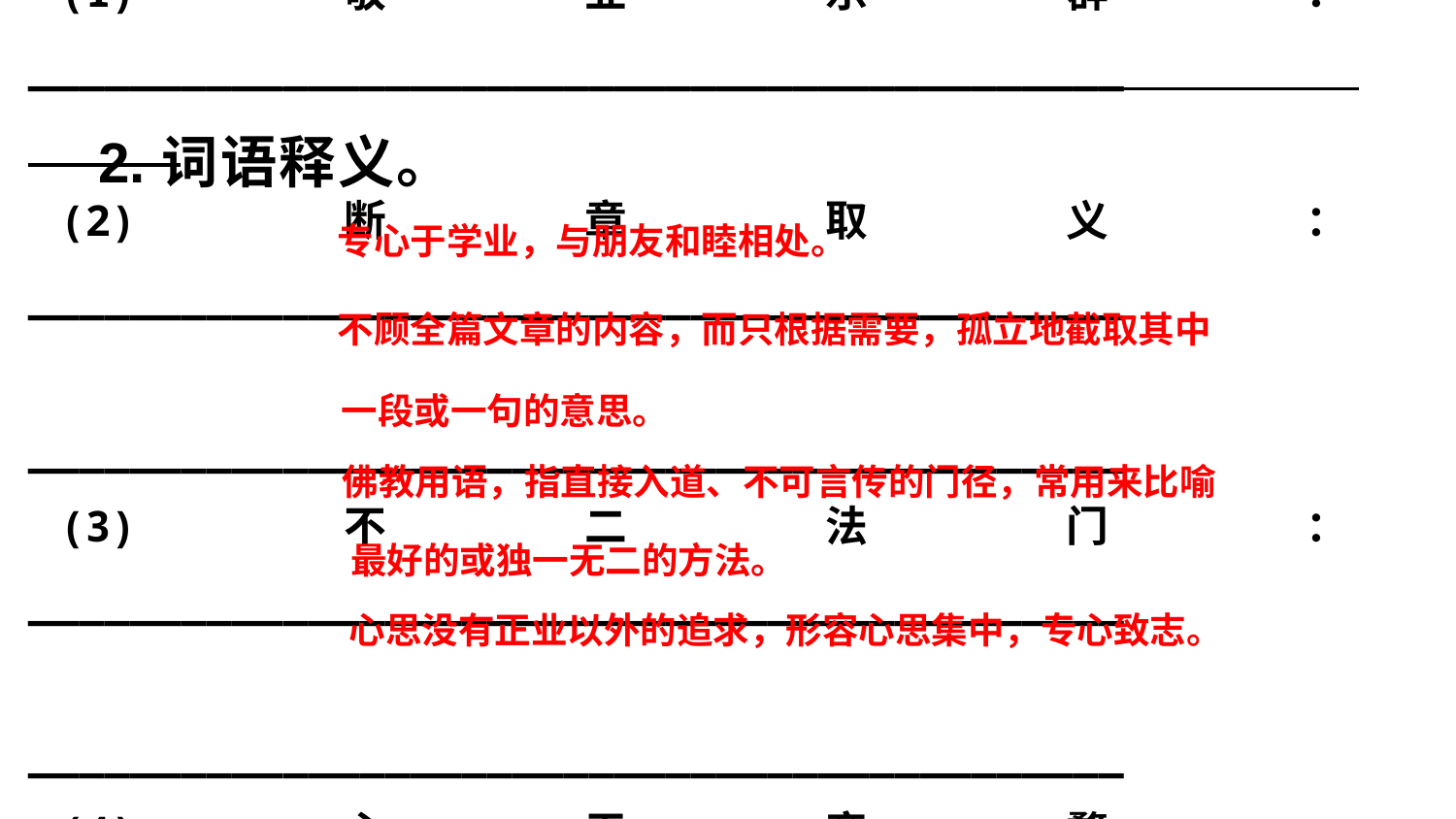

2.词语释义。
(1)敬业乐群：___________________________________________
(2)断章取义：___________________________________________
             ___________________________________________
(3)不二法门：___________________________________________
             ___________________________________________
(4)心无旁骛：___________________________________________
专心于学业，与朋友和睦相处。
不顾全篇文章的内容，而只根据需要，孤立地截取其中
一段或一句的意思。
佛教用语，指直接入道、不可言传的门径，常用来比喻
最好的或独一无二的方法。
心思没有正业以外的追求，形容心思集中，专心致志。